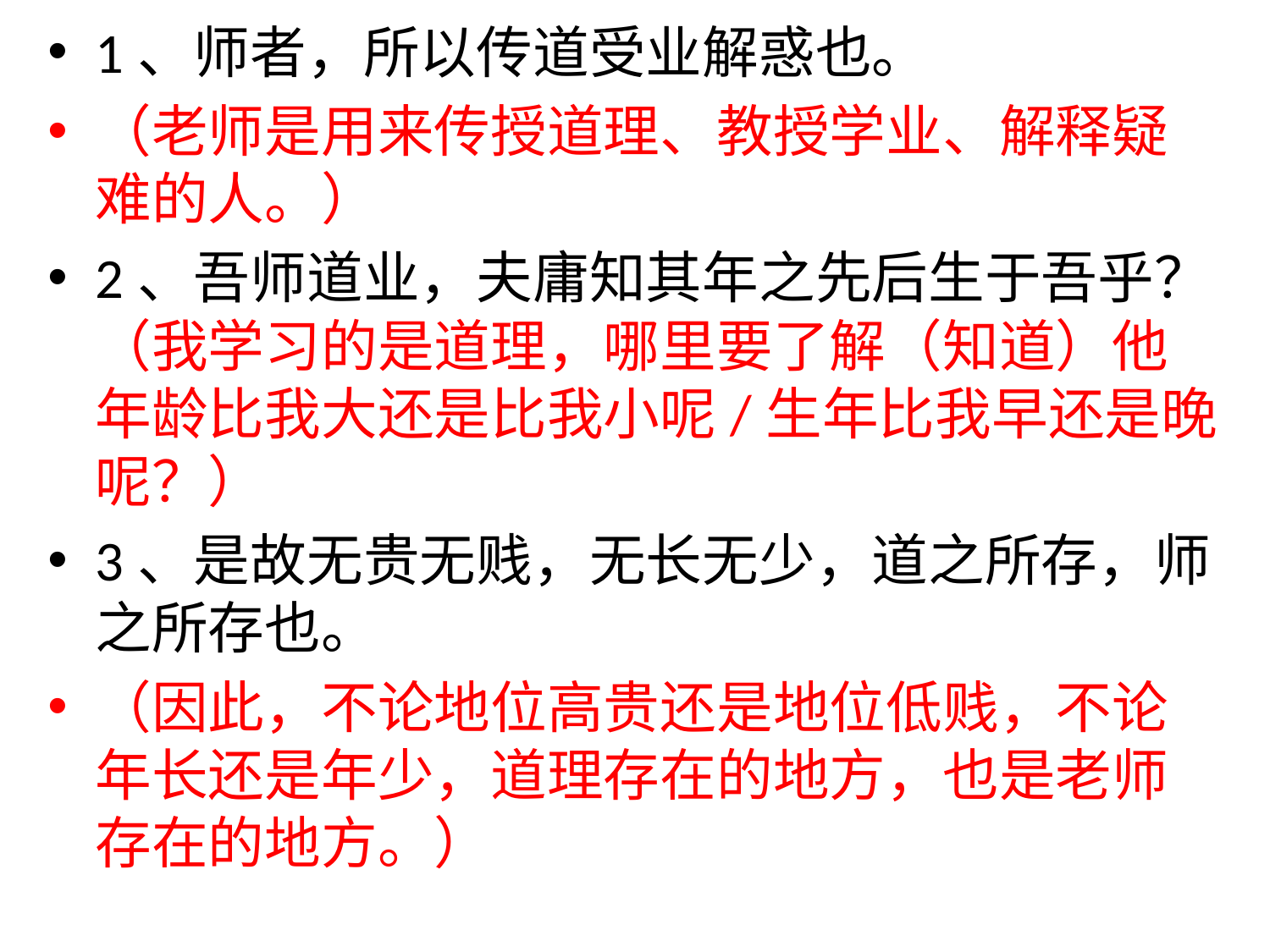

1、师者，所以传道受业解惑也。
（老师是用来传授道理、教授学业、解释疑难的人。）
2、吾师道业，夫庸知其年之先后生于吾乎？（我学习的是道理，哪里要了解（知道）他年龄比我大还是比我小呢/生年比我早还是晚呢？）
3、是故无贵无贱，无长无少，道之所存，师之所存也。
（因此，不论地位高贵还是地位低贱，不论年长还是年少，道理存在的地方，也是老师存在的地方。）